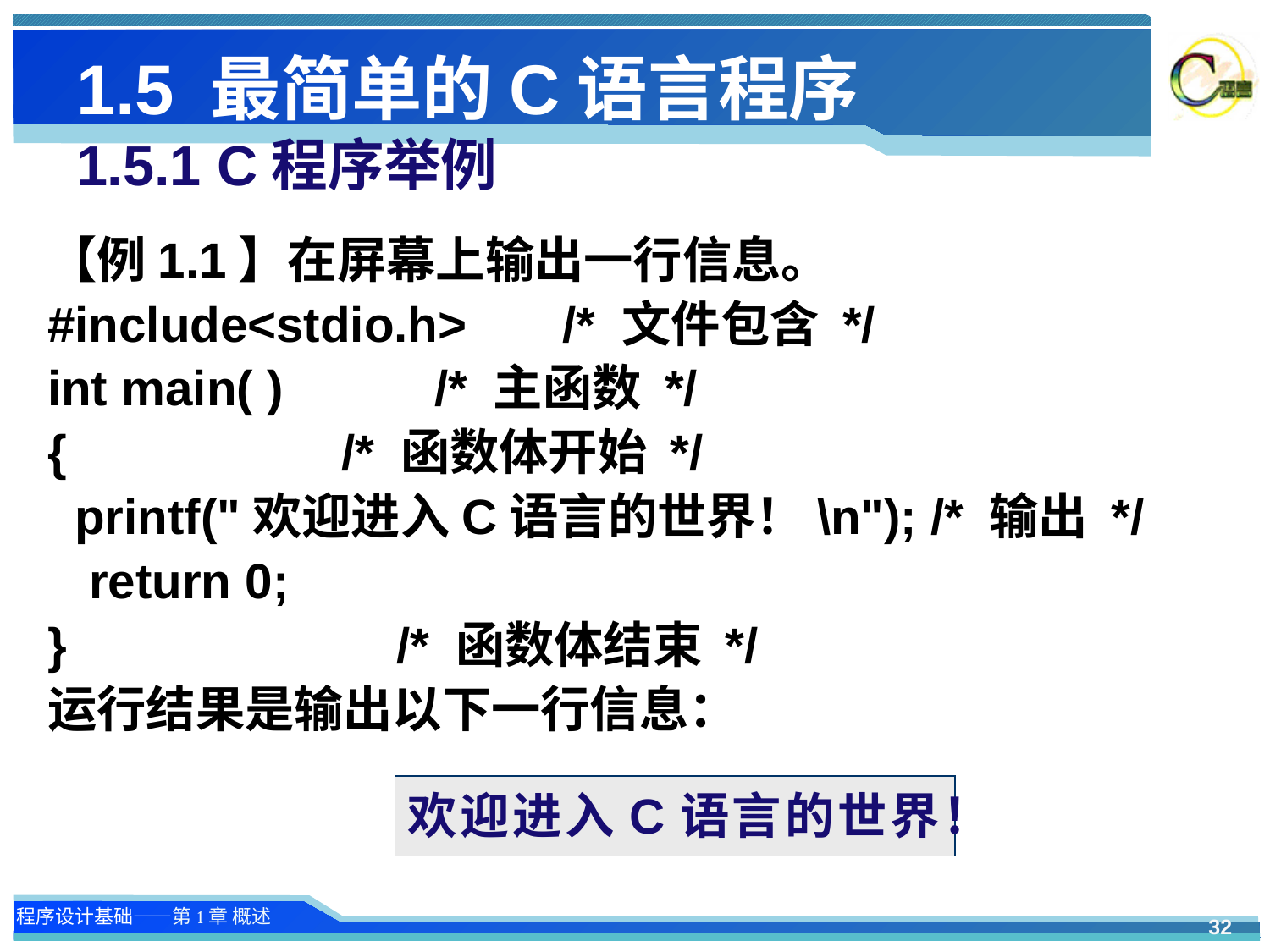

# 1.5 最简单的C语言程序 1.5.1 C程序举例
【例1.1】在屏幕上输出一行信息。
#include<stdio.h>       /* 文件包含 */
int main( )           /* 主函数 */
{                    /* 函数体开始 */
  printf("欢迎进入C语言的世界！\n"); /* 输出 */
   return 0;
}                        /* 函数体结束 */
运行结果是输出以下一行信息：
欢迎进入C语言的世界！
32